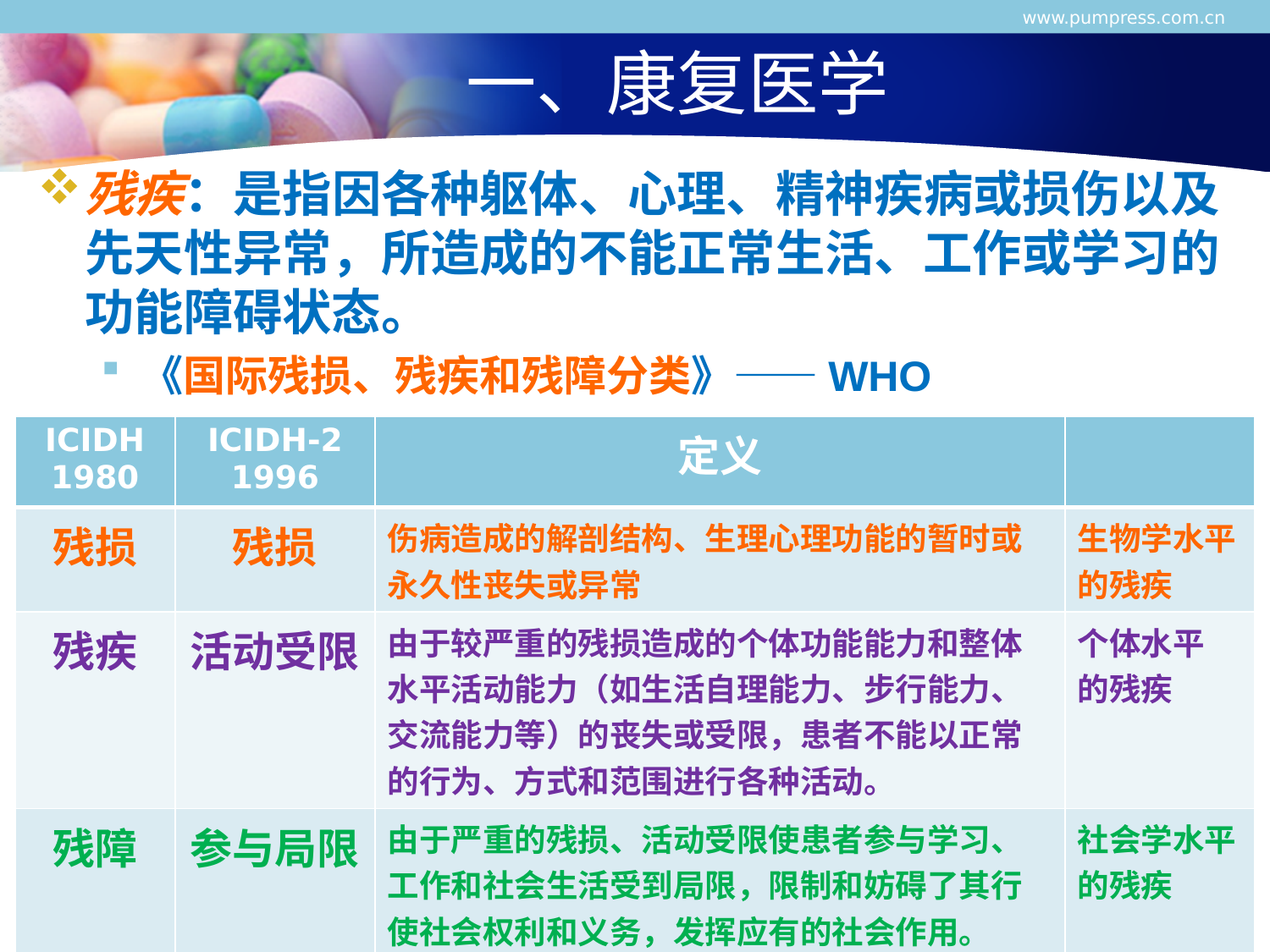

www.pumpress.com.cn
# 一、康复医学
残疾：是指因各种躯体、心理、精神疾病或损伤以及先天性异常，所造成的不能正常生活、工作或学习的功能障碍状态。
《国际残损、残疾和残障分类》——WHO
| ICIDH 1980 | ICIDH-2 1996 | 定义 |  |
| --- | --- | --- | --- |
| 残损 | 残损 | 伤病造成的解剖结构、生理心理功能的暂时或永久性丧失或异常 | 生物学水平 的残疾 |
| 残疾 | 活动受限 | 由于较严重的残损造成的个体功能能力和整体水平活动能力（如生活自理能力、步行能力、交流能力等）的丧失或受限，患者不能以正常的行为、方式和范围进行各种活动。 | 个体水平 的残疾 |
| 残障 | 参与局限 | 由于严重的残损、活动受限使患者参与学习、工作和社会生活受到局限，限制和妨碍了其行使社会权利和义务，发挥应有的社会作用。 | 社会学水平 的残疾 |